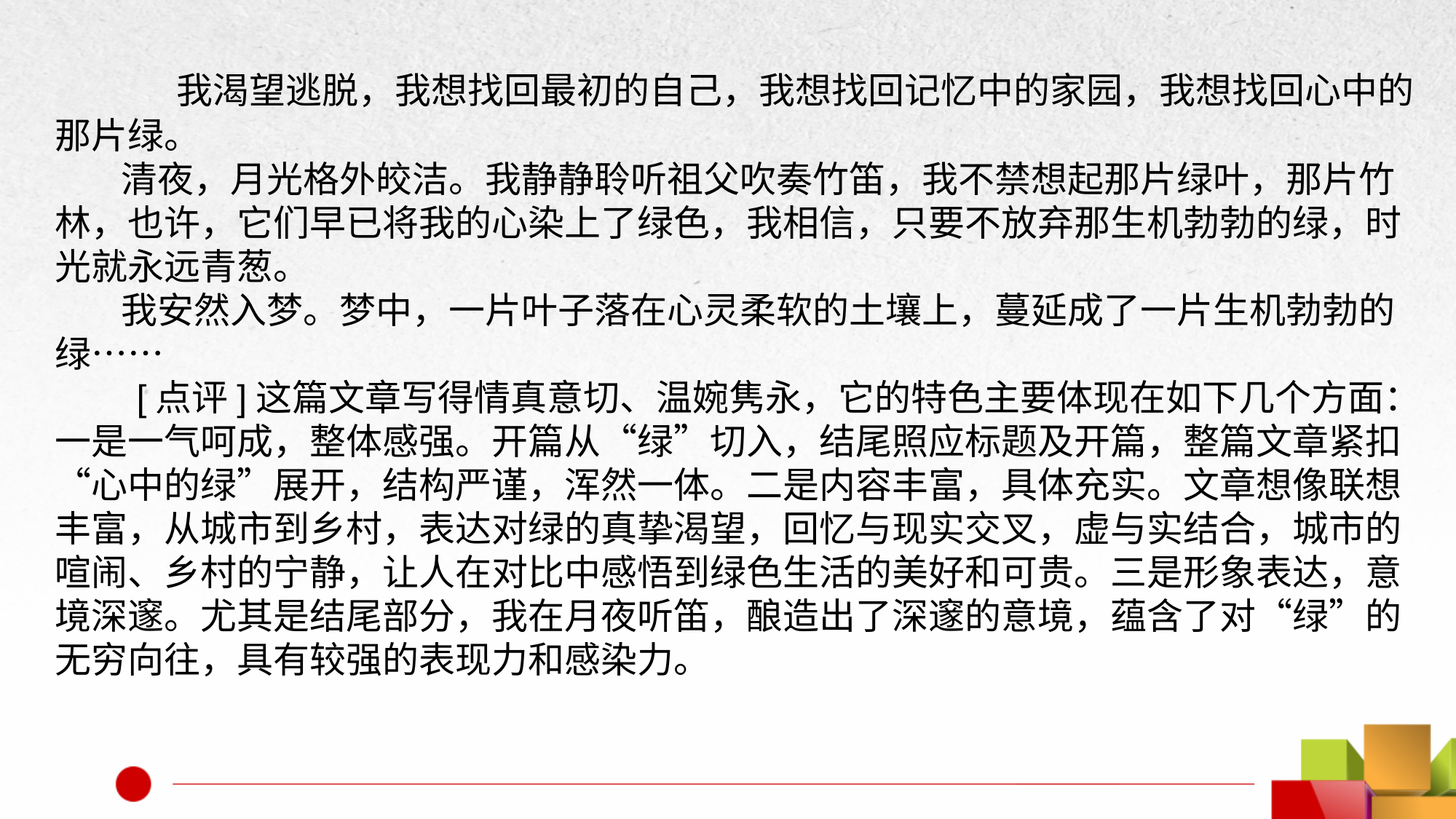

我渴望逃脱，我想找回最初的自己，我想找回记忆中的家园，我想找回心中的那片绿。
       清夜，月光格外皎洁。我静静聆听祖父吹奏竹笛，我不禁想起那片绿叶，那片竹林，也许，它们早已将我的心染上了绿色，我相信，只要不放弃那生机勃勃的绿，时光就永远青葱。
       我安然入梦。梦中，一片叶子落在心灵柔软的土壤上，蔓延成了一片生机勃勃的绿……
        [点评]这篇文章写得情真意切、温婉隽永，它的特色主要体现在如下几个方面：一是一气呵成，整体感强。开篇从“绿”切入，结尾照应标题及开篇，整篇文章紧扣“心中的绿”展开，结构严谨，浑然一体。二是内容丰富，具体充实。文章想像联想丰富，从城市到乡村，表达对绿的真挚渴望，回忆与现实交叉，虚与实结合，城市的喧闹、乡村的宁静，让人在对比中感悟到绿色生活的美好和可贵。三是形象表达，意境深邃。尤其是结尾部分，我在月夜听笛，酿造出了深邃的意境，蕴含了对“绿”的无穷向往，具有较强的表现力和感染力。